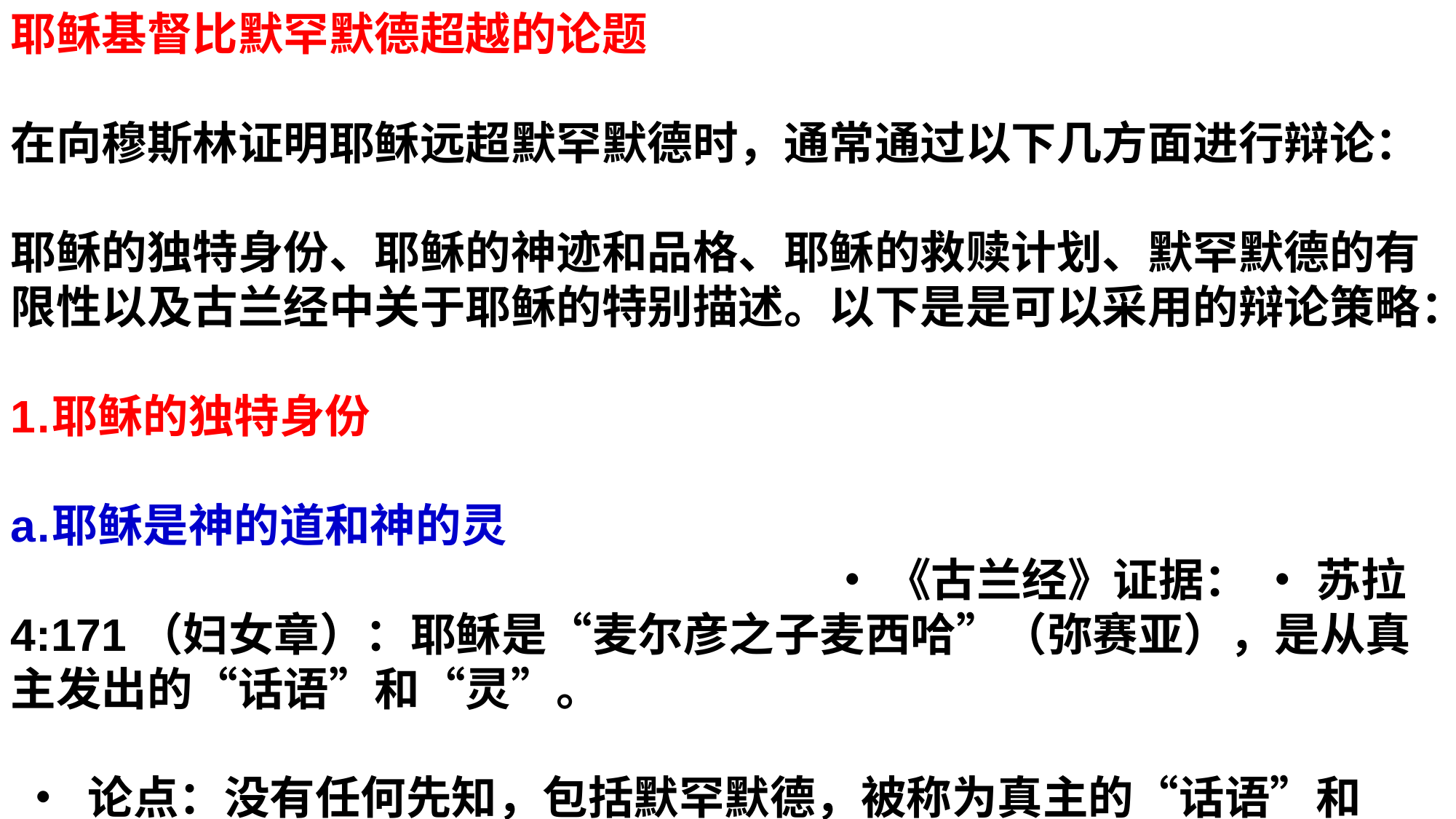

耶稣基督比默罕默德超越的论题
在向穆斯林证明耶稣远超默罕默德时，通常通过以下几方面进行辩论：
耶稣的独特身份、耶稣的神迹和品格、耶稣的救赎计划、默罕默德的有限性以及古兰经中关于耶稣的特别描述。以下是是可以采用的辩论策略：

耶稣的独特身份
耶稣是神的道和神的灵                                                                                                                                                                          • 《古兰经》证据： • 苏拉4:171（妇女章）：耶稣是“麦尔彦之子麦西哈”（弥赛亚），是从真主发出的“话语”和“灵”。

 • 论点：没有任何先知，包括默罕默德，被称为真主的“话语”和“灵”。这些称号表明耶稣具有独特的地位，与神本质密切相关。